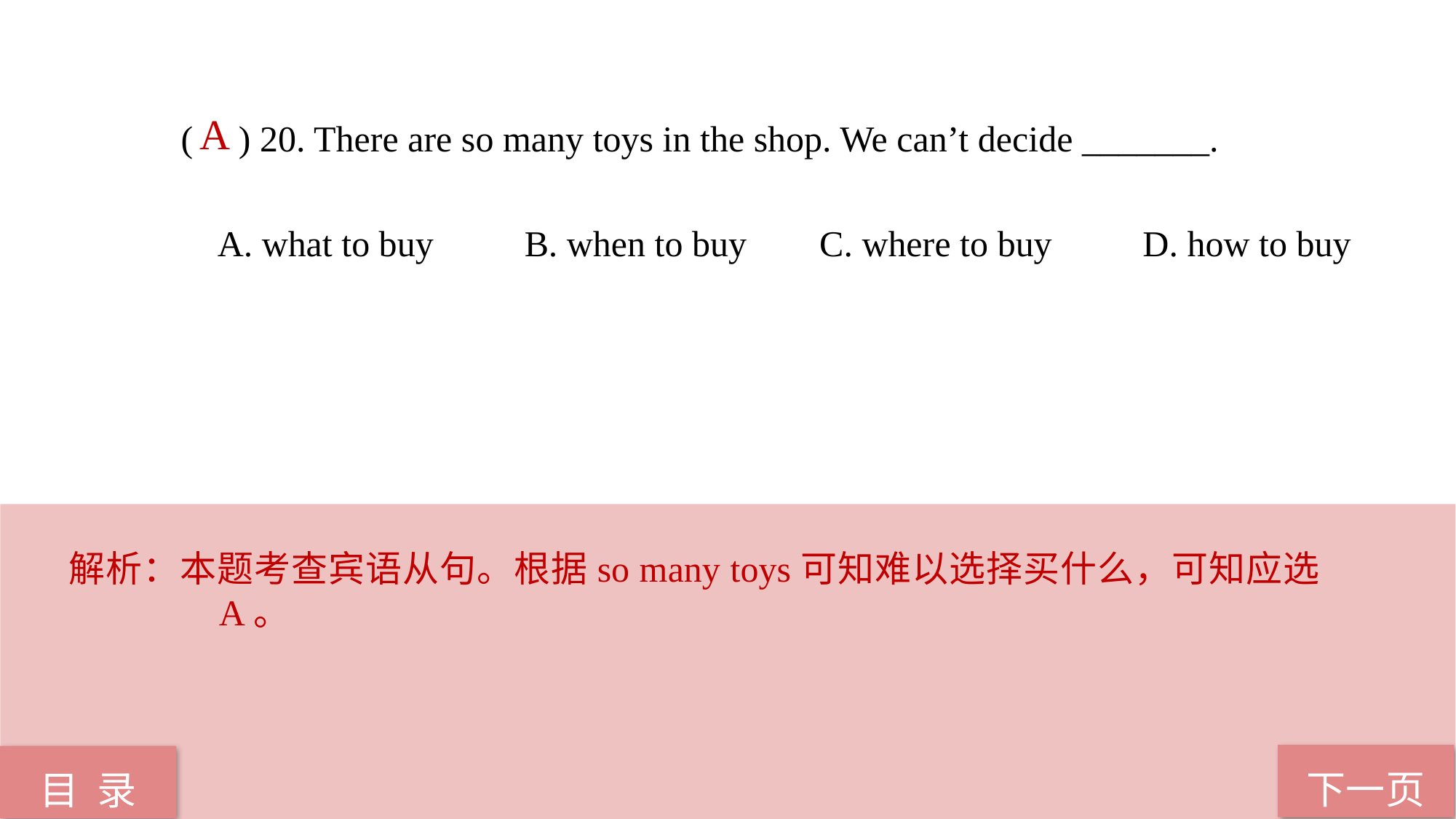

A
(     ) 20. There are so many toys in the shop. We can’t decide _______.

    A. what to buy          B. when to buy        C. where to buy          D. how to buy
解析：本题考查宾语从句。根据so many toys可知难以选择买什么，可知应选A。